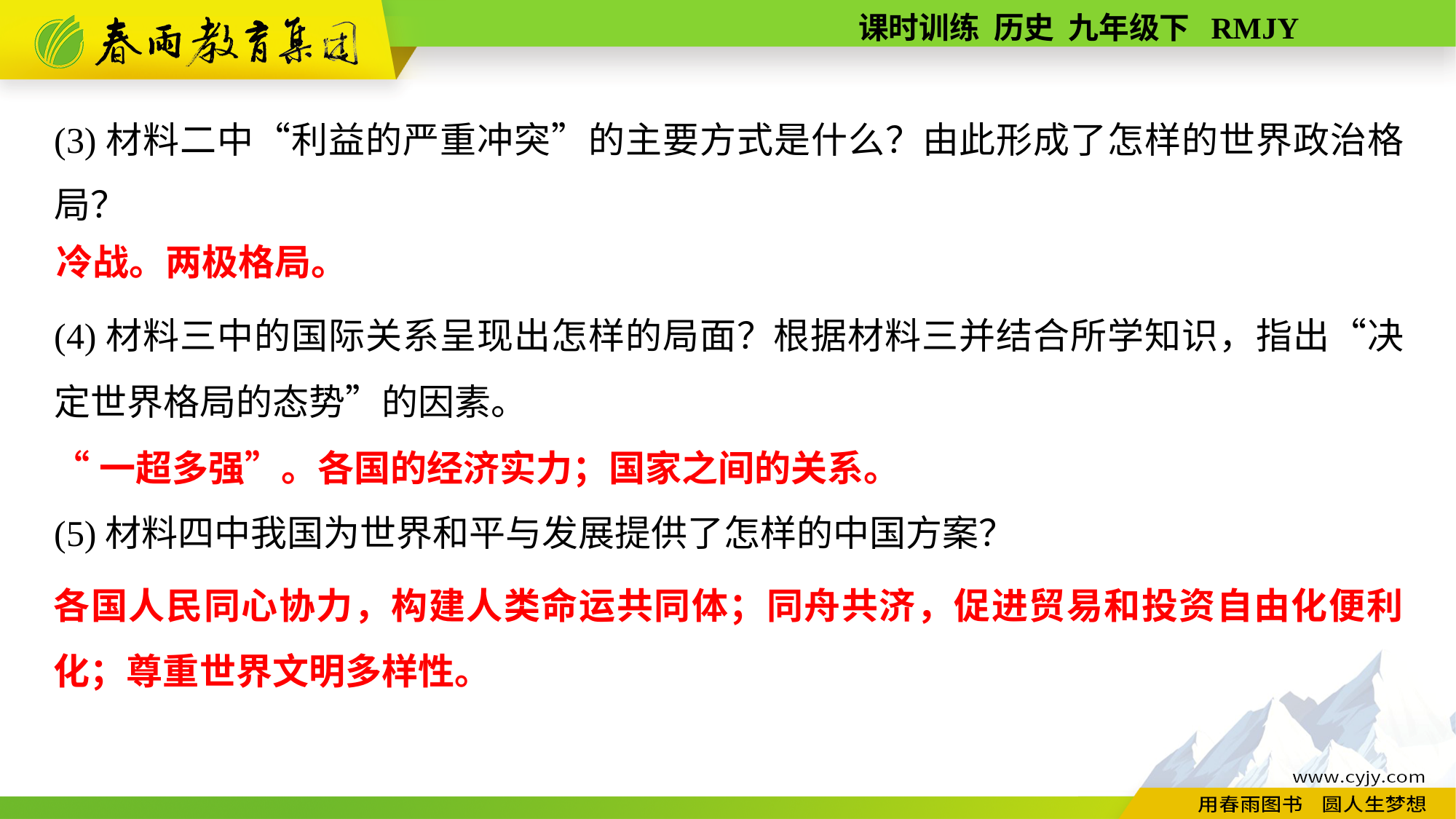

(3)材料二中“利益的严重冲突”的主要方式是什么？由此形成了怎样的世界政治格局？

(4)材料三中的国际关系呈现出怎样的局面？根据材料三并结合所学知识，指出“决定世界格局的态势”的因素。

(5)材料四中我国为世界和平与发展提供了怎样的中国方案？

冷战。两极格局。
“一超多强”。各国的经济实力；国家之间的关系。
各国人民同心协力，构建人类命运共同体；同舟共济，促进贸易和投资自由化便利化；尊重世界文明多样性。